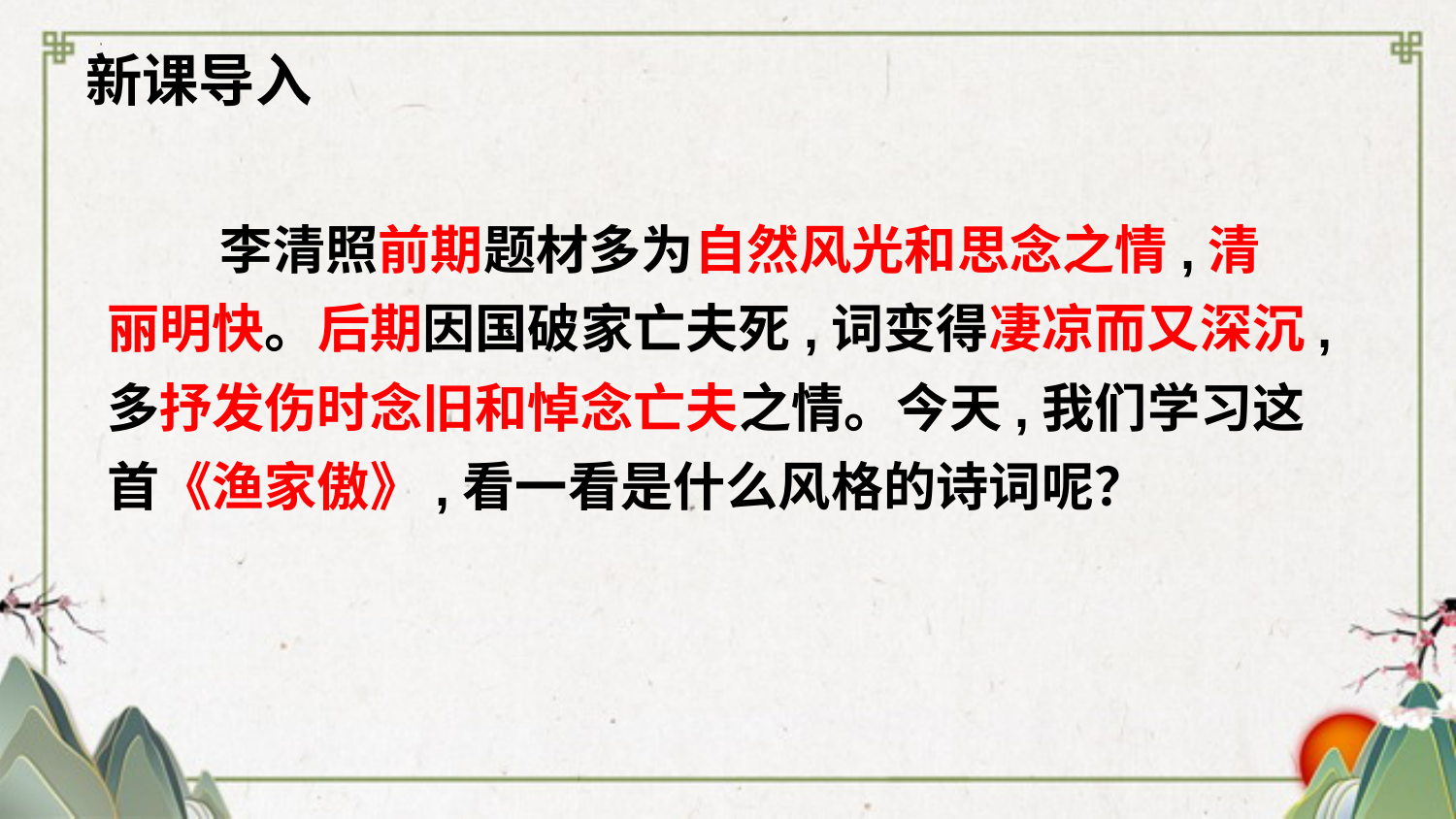

新课导入
   李清照前期题材多为自然风光和思念之情,清丽明快。后期因国破家亡夫死,词变得凄凉而又深沉,多抒发伤时念旧和悼念亡夫之情。今天,我们学习这首《渔家傲》,看一看是什么风格的诗词呢？